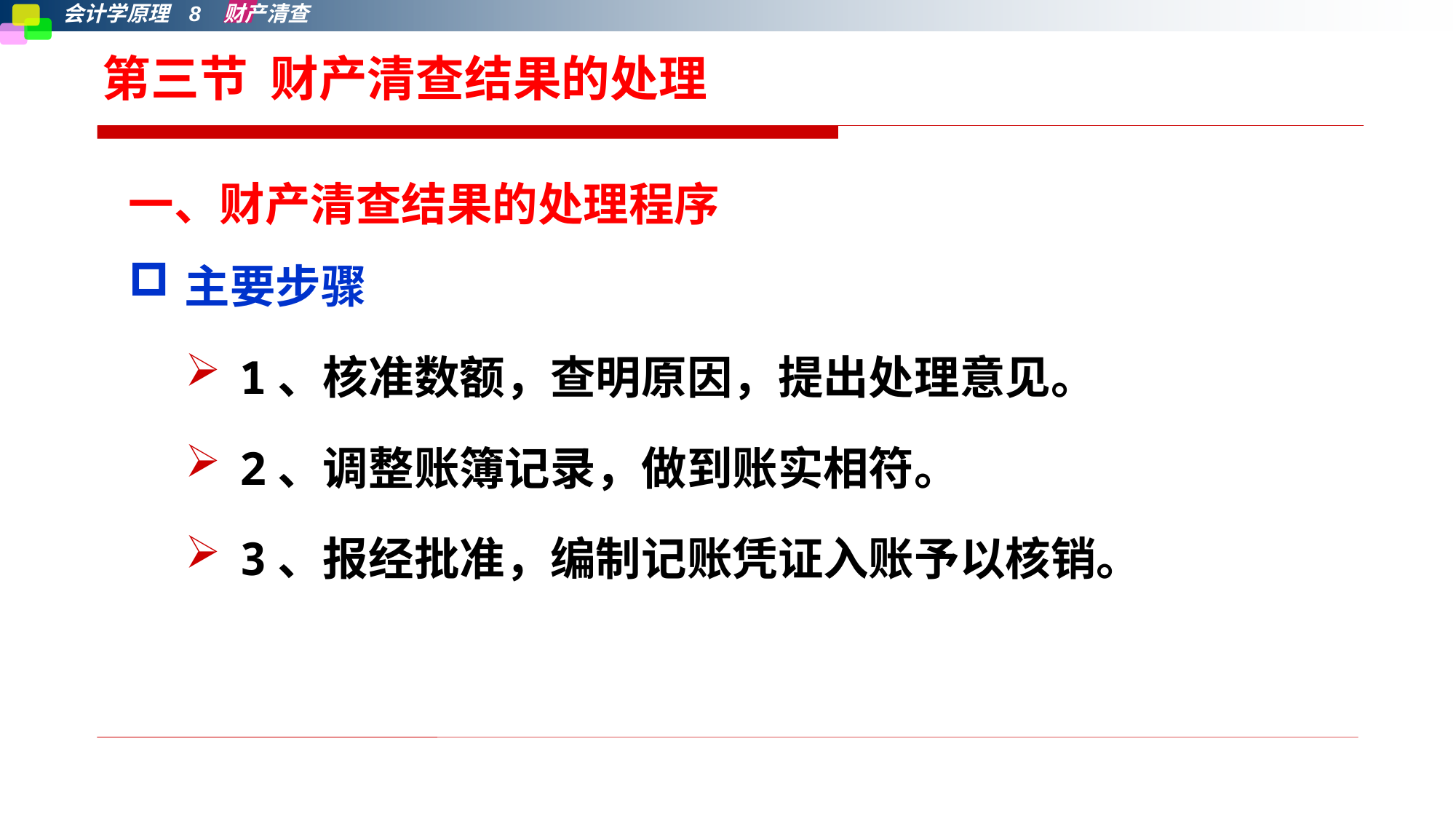

# 第三节  财产清查结果的处理
一、财产清查结果的处理程序
主要步骤
1、核准数额，查明原因，提出处理意见。
2、调整账簿记录，做到账实相符。
3、报经批准，编制记账凭证入账予以核销。